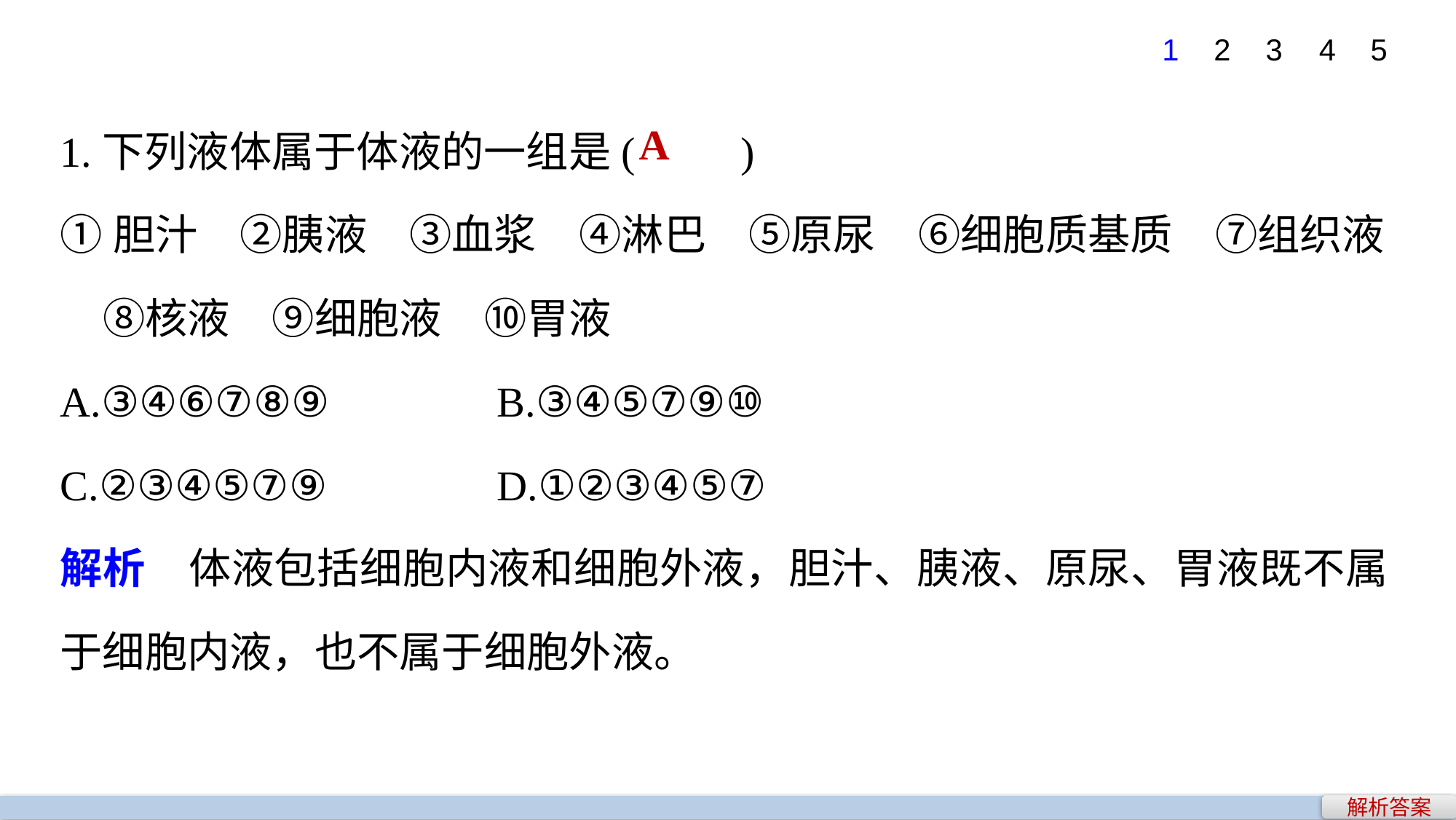

1
2
3
4
5
1.下列液体属于体液的一组是(　　)
①胆汁　②胰液　③血浆　④淋巴　⑤原尿　⑥细胞质基质　⑦组织液　⑧核液　⑨细胞液　⑩胃液
A.③④⑥⑦⑧⑨  		B.③④⑤⑦⑨⑩
C.②③④⑤⑦⑨  		D.①②③④⑤⑦
解析　体液包括细胞内液和细胞外液，胆汁、胰液、原尿、胃液既不属于细胞内液，也不属于细胞外液。
A
解析答案